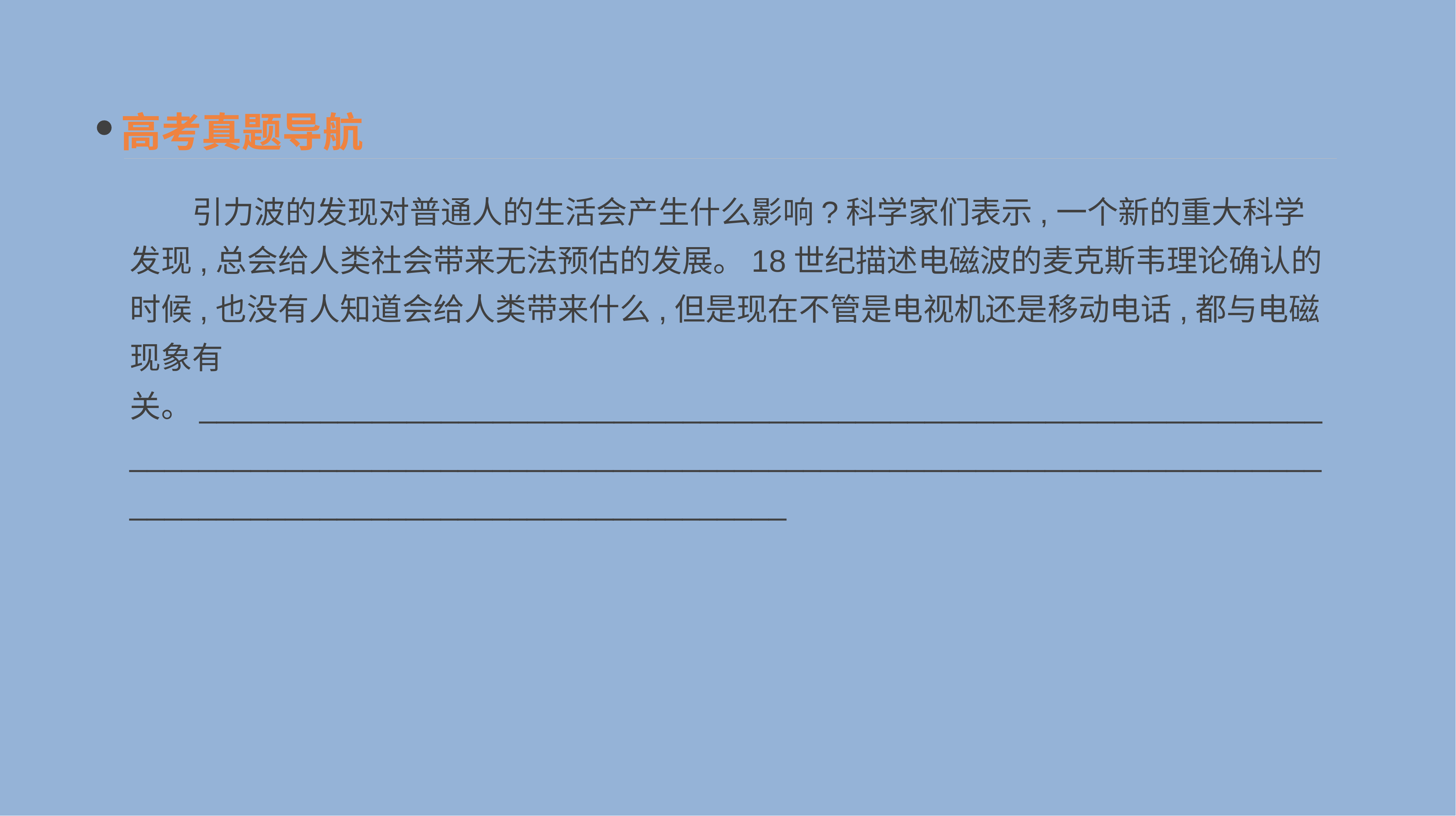

高考真题导航

　　引力波的发现对普通人的生活会产生什么影响?科学家们表示,一个新的重大科学发现,总会给人类社会带来无法预估的发展。18世纪描述电磁波的麦克斯韦理论确认的时候,也没有人知道会给人类带来什么,但是现在不管是电视机还是移动电话,都与电磁现象有关。____________________________________________________________________________________________________________________________________________________________________________